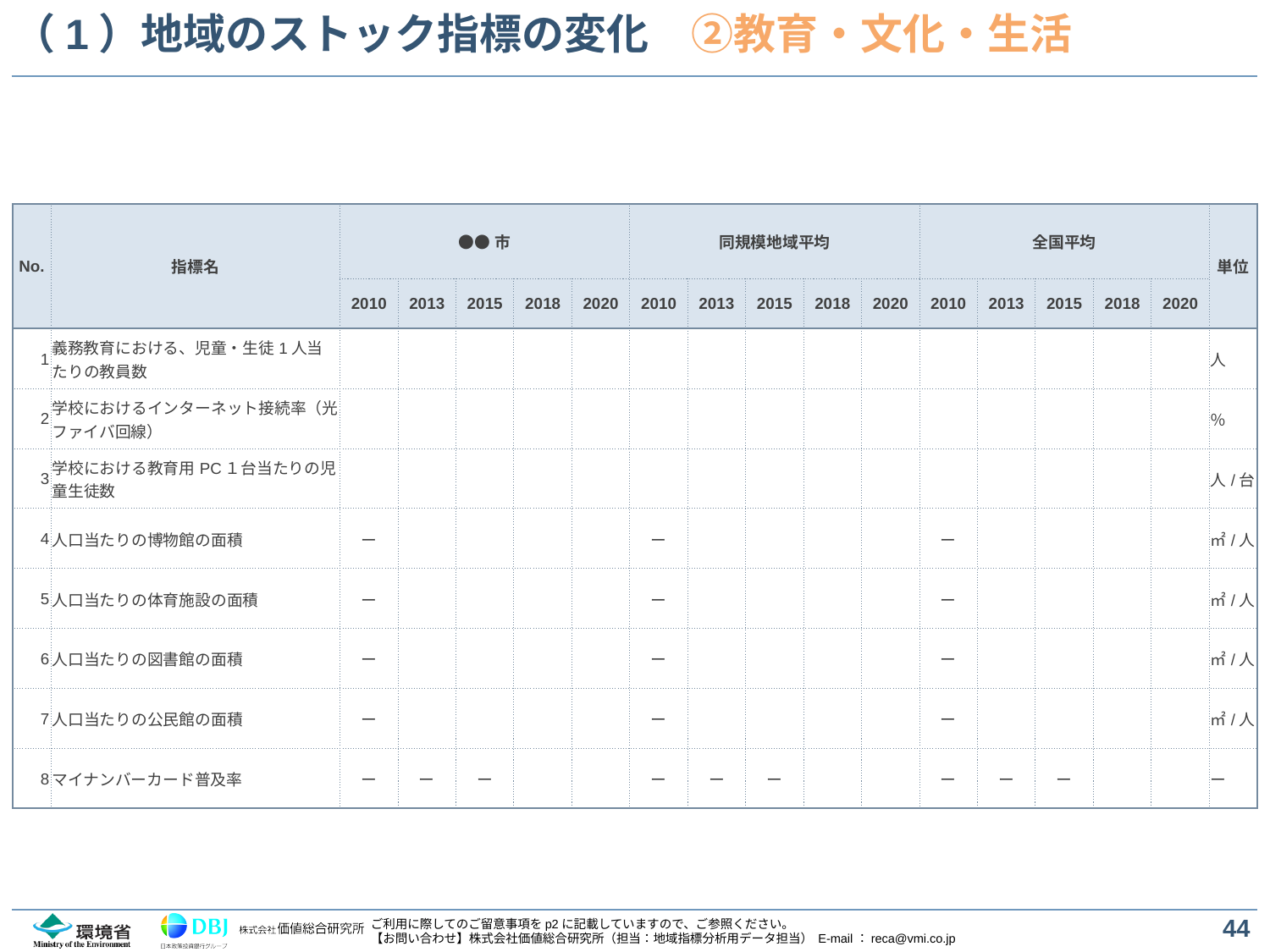

# （1）地域のストック指標の変化　②教育・文化・生活
| No. | 指標名 | ●●市 |  |  |  |  | 同規模地域平均 |  |  |  |  | 全国平均 |  |  |  |  | 単位 |
| --- | --- | --- | --- | --- | --- | --- | --- | --- | --- | --- | --- | --- | --- | --- | --- | --- | --- |
|  |  | 2010 | 2013 | 2015 | 2018 | 2020 | 2010 | 2013 | 2015 | 2018 | 2020 | 2010 | 2013 | 2015 | 2018 | 2020 |  |
| 1 | 義務教育における、児童・生徒1人当たりの教員数 |  |  |  |  |  |  |  |  |  |  |  |  |  |  |  | 人 |
| 2 | 学校におけるインターネット接続率（光ファイバ回線） |  |  |  |  |  |  |  |  |  |  |  |  |  |  |  | ％ |
| 3 | 学校における教育用PC１台当たりの児童生徒数 |  |  |  |  |  |  |  |  |  |  |  |  |  |  |  | 人/台 |
| 4 | 人口当たりの博物館の面積 | ー |  |  |  |  | ー |  |  |  |  | ー |  |  |  |  | ㎡/人 |
| 5 | 人口当たりの体育施設の面積 | ー |  |  |  |  | ー |  |  |  |  | ー |  |  |  |  | ㎡/人 |
| 6 | 人口当たりの図書館の面積 | ー |  |  |  |  | ー |  |  |  |  | ー |  |  |  |  | ㎡/人 |
| 7 | 人口当たりの公民館の面積 | ー |  |  |  |  | ー |  |  |  |  | ー |  |  |  |  | ㎡/人 |
| 8 | マイナンバーカード普及率 | ー | ー | ー |  |  | ー | ー | ー |  |  | ー | ー | ー |  |  | ー |
44